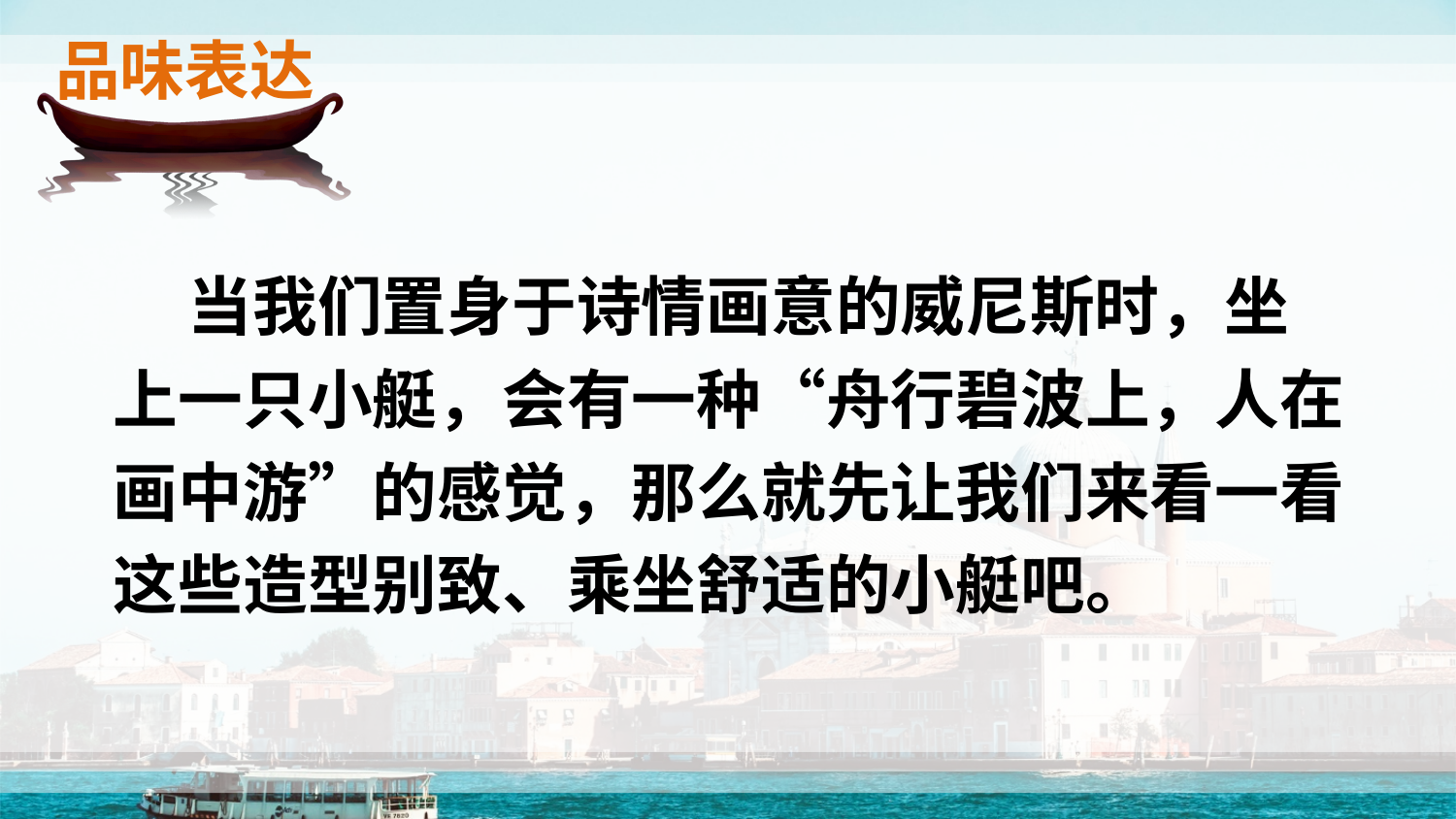

品味表达
    当我们置身于诗情画意的威尼斯时，坐上一只小艇，会有一种“舟行碧波上，人在画中游”的感觉，那么就先让我们来看一看这些造型别致、乘坐舒适的小艇吧。